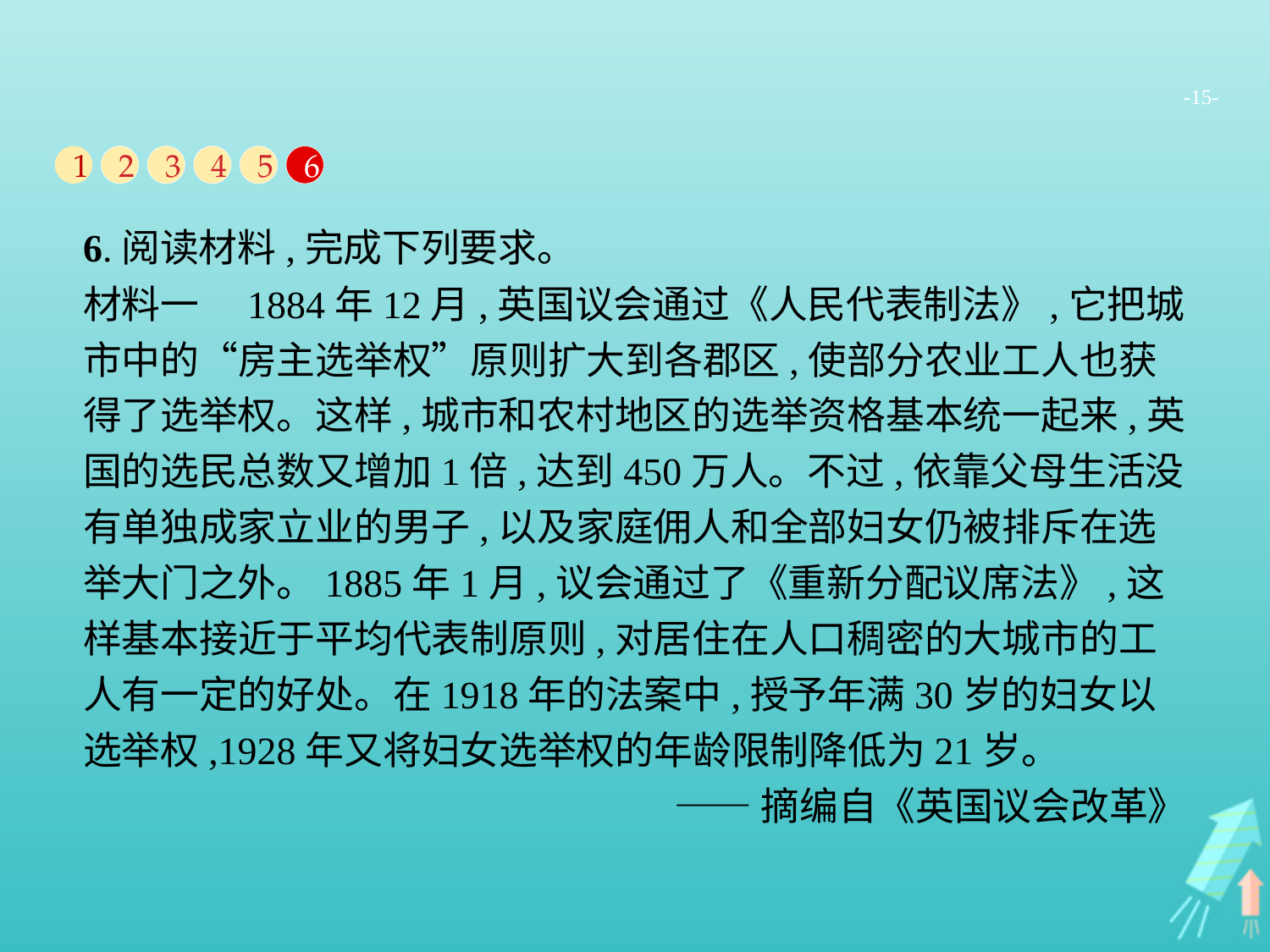

-15-
1
2
3
4
5
6
6.阅读材料,完成下列要求。
材料一　1884年12月,英国议会通过《人民代表制法》,它把城市中的“房主选举权”原则扩大到各郡区,使部分农业工人也获得了选举权。这样,城市和农村地区的选举资格基本统一起来,英国的选民总数又增加1倍,达到450万人。不过,依靠父母生活没有单独成家立业的男子,以及家庭佣人和全部妇女仍被排斥在选举大门之外。1885年1月,议会通过了《重新分配议席法》,这样基本接近于平均代表制原则,对居住在人口稠密的大城市的工人有一定的好处。在1918年的法案中,授予年满30岁的妇女以选举权,1928年又将妇女选举权的年龄限制降低为21岁。
——摘编自《英国议会改革》